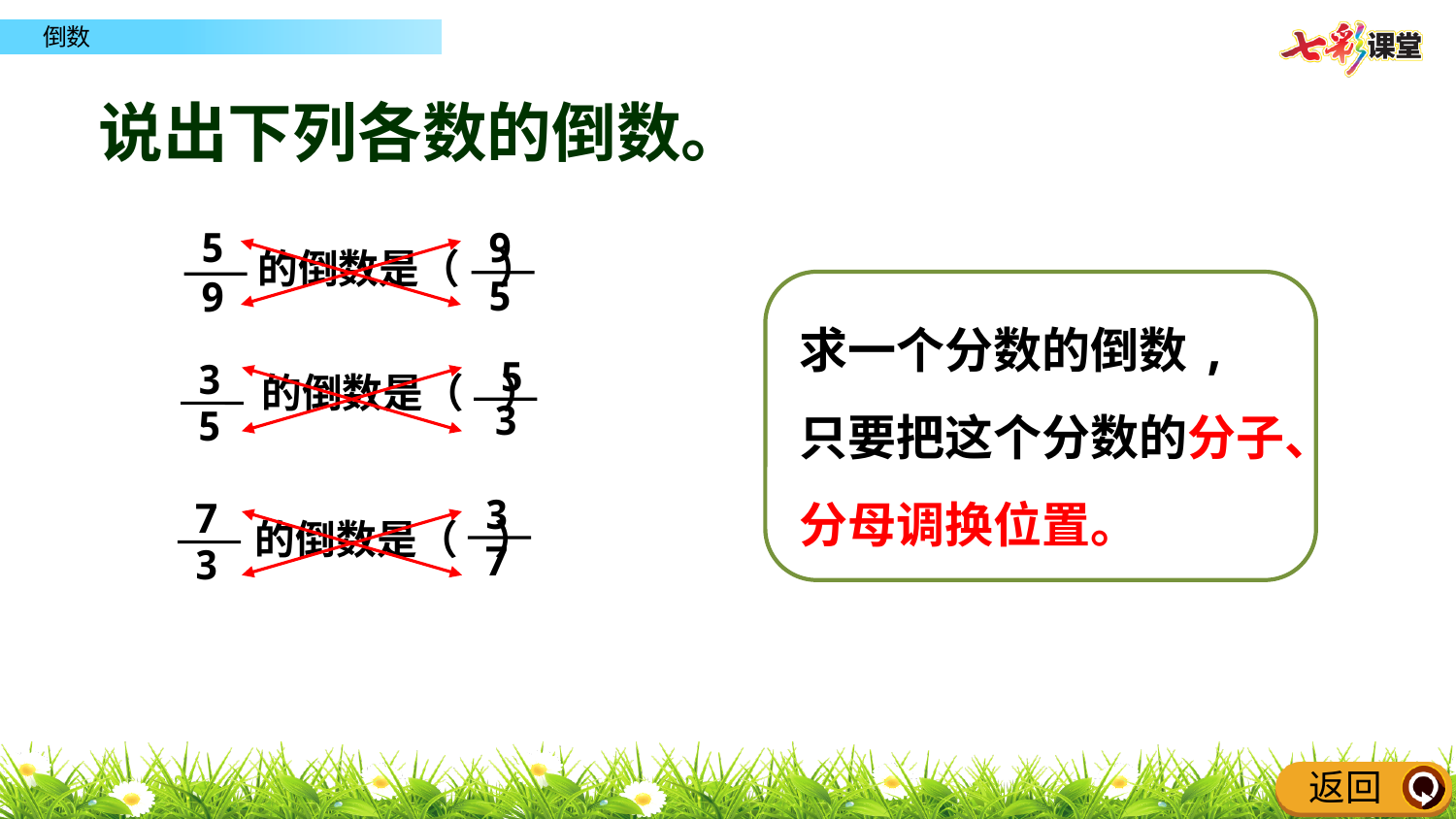

说出下列各数的倒数。
5
9

9
5

的倒数是（    ）

求一个分数的倒数, 只要把这个分数的分子、分母调换位置。
 5
3

3
5

的倒数是（    ）
3
7

7
3

的倒数是（    ）